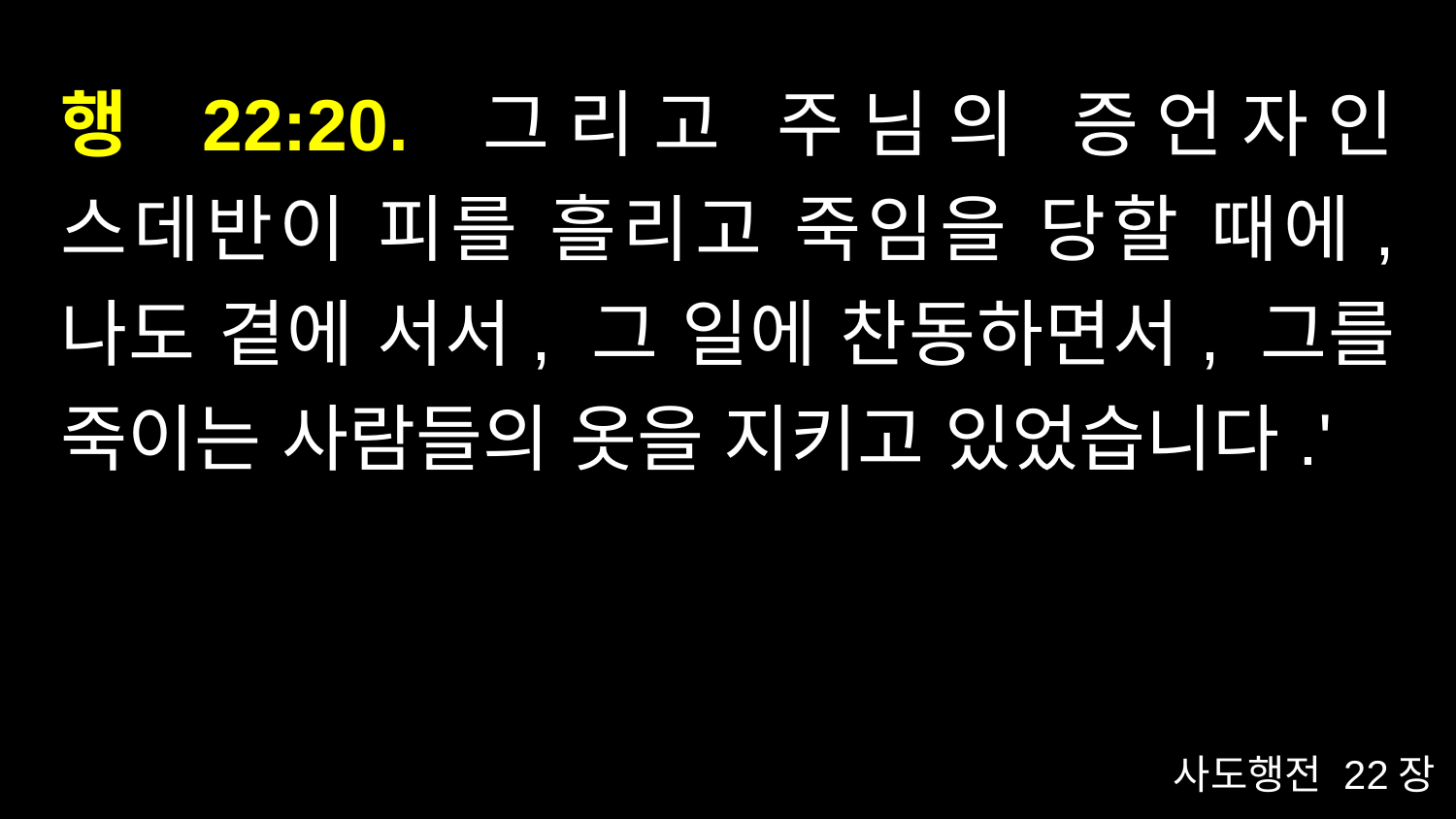

# 행 22:20. 그리고 주님의 증언자인 스데반이 피를 흘리고 죽임을 당할 때에, 나도 곁에 서서, 그 일에 찬동하면서, 그를 죽이는 사람들의 옷을 지키고 있었습니다.'
사도행전 22장